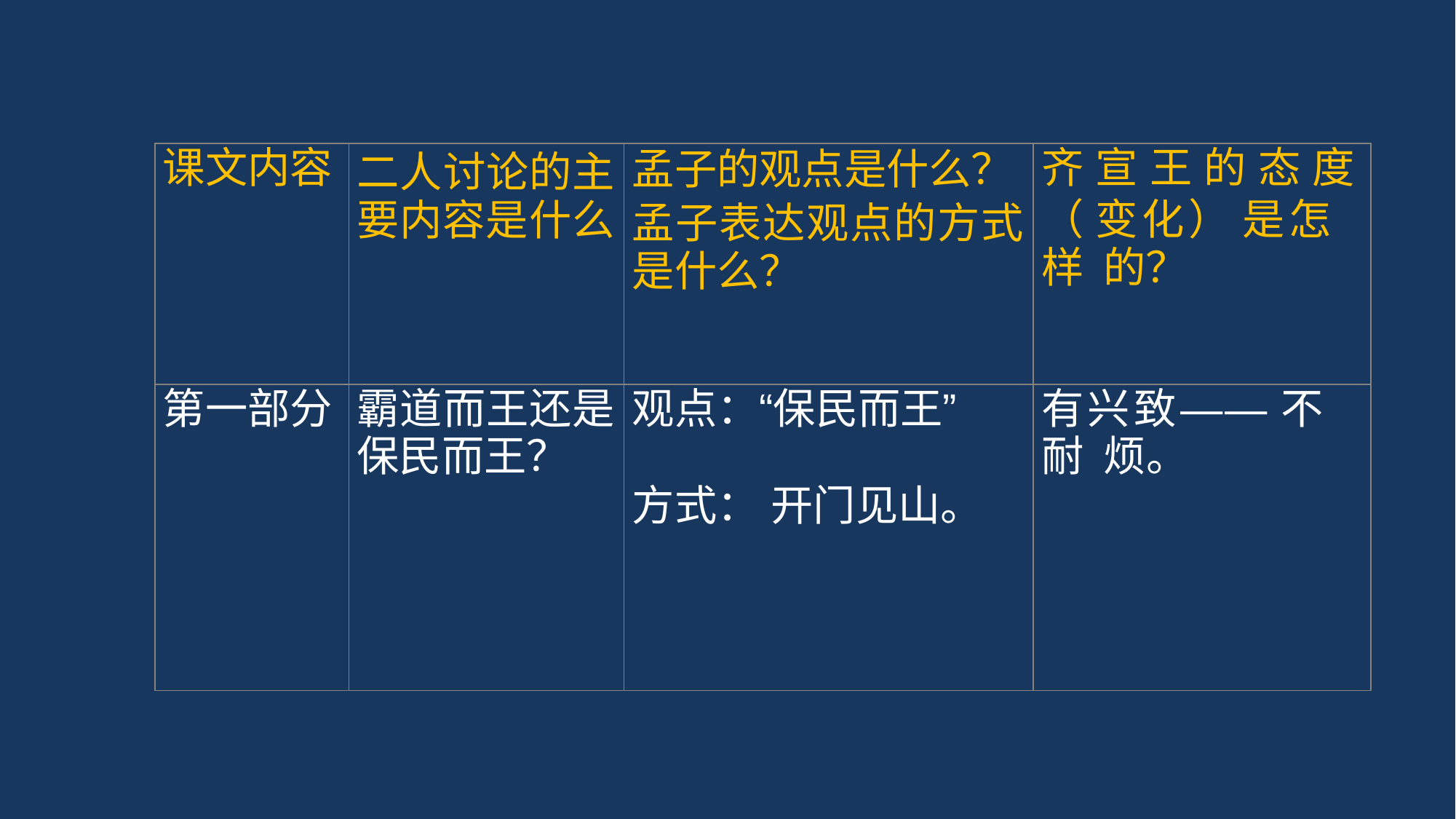

| 课文内容 | 二人讨论的主 要内容是什么 | 孟子的观点是什么？ 孟子表达观点的方式 是什么？ | 齐 宣 王 的 态 度 （ 变化） 是怎样 的？ |
| --- | --- | --- | --- |
| 第一部分 | 霸道而王还是 保民而王？ | 观点：“保民而王” 方式： 开门见山。 | 有兴致—— 不耐 烦。 |